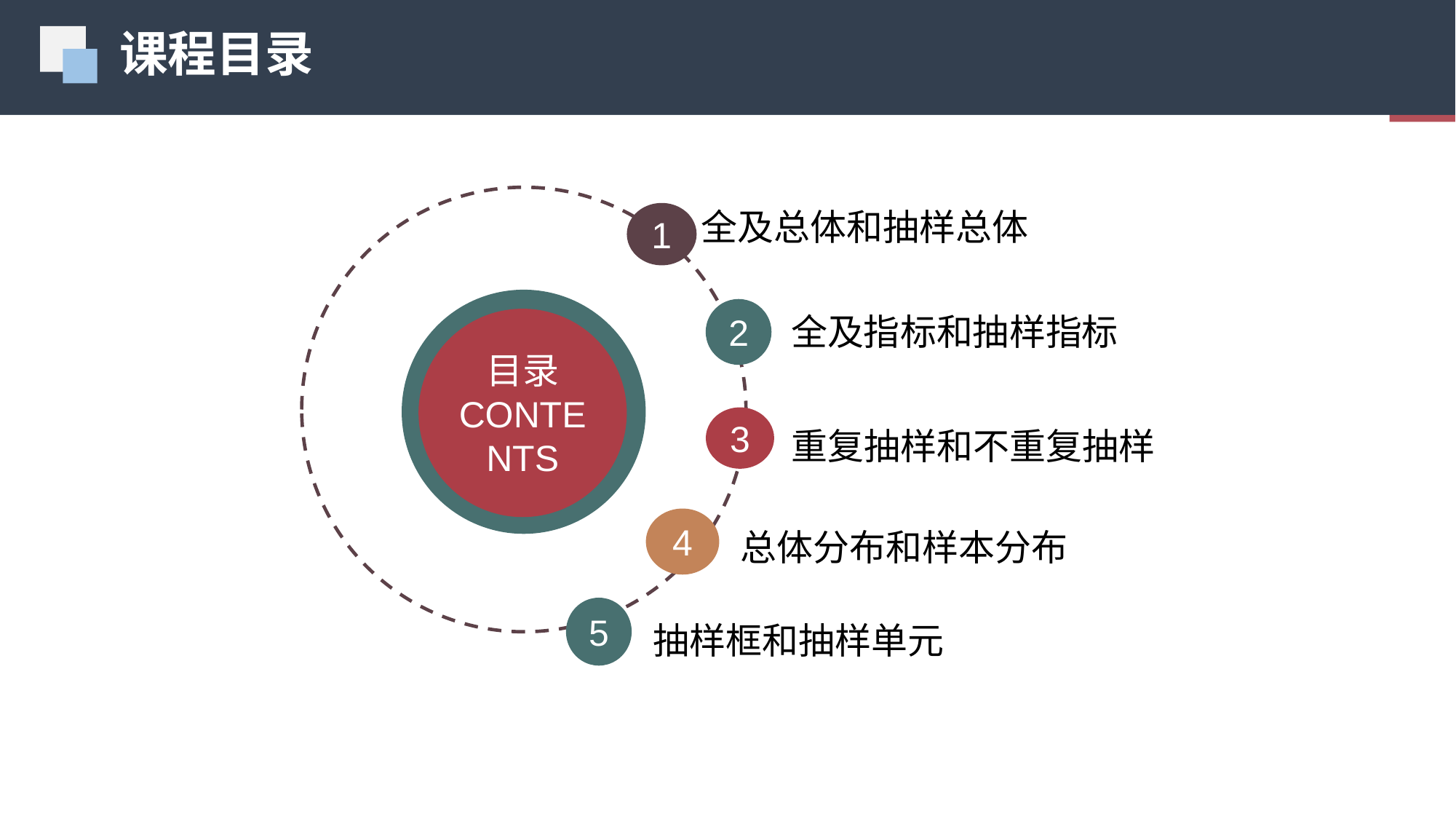

课程目录

01
全及总体和抽样总体

1
全及指标和抽样指标

目录
CONTENTS
2
重复抽样和不重复抽样
3
总体分布和样本分布
4
5
抽样框和抽样单元